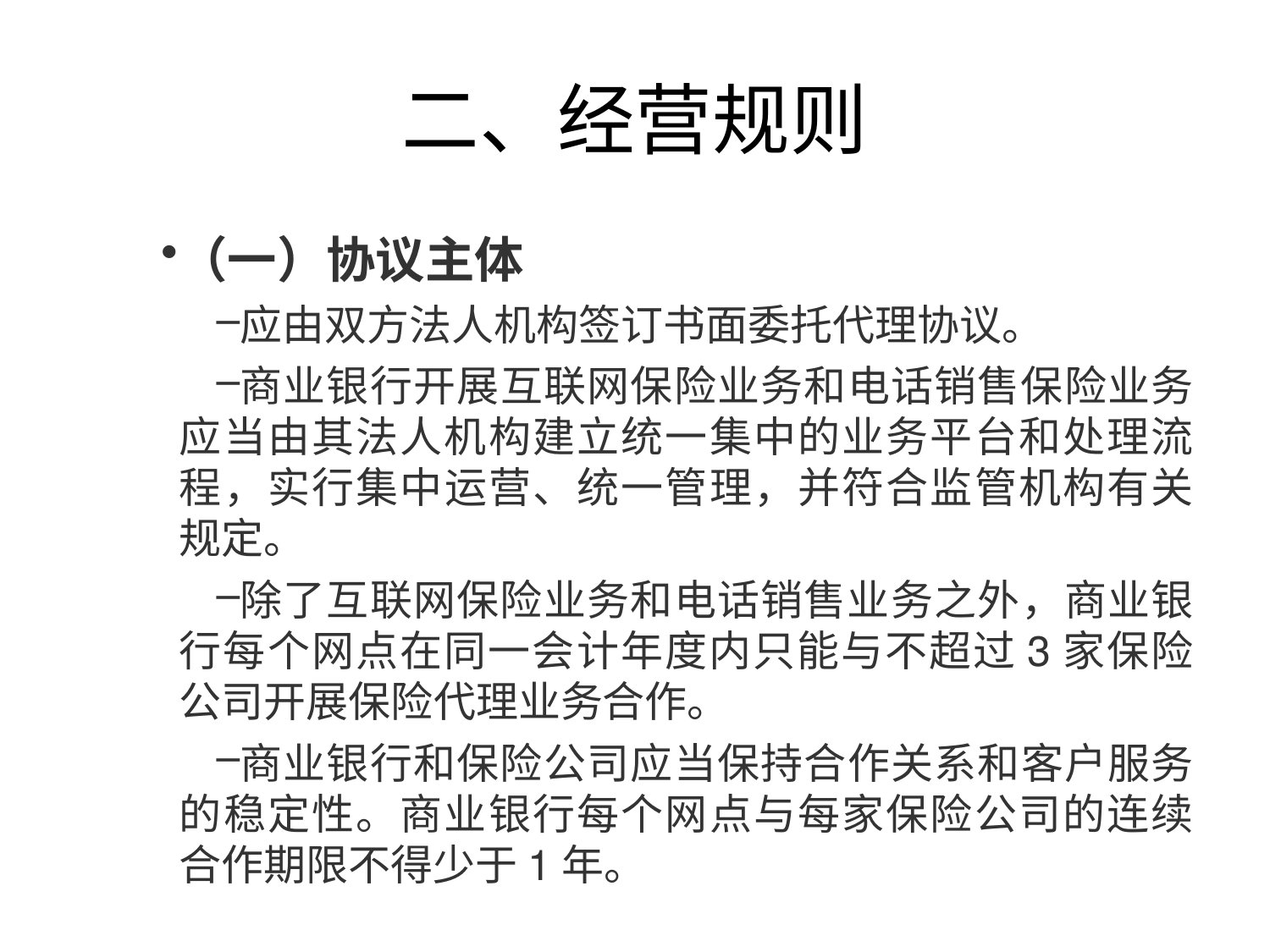

# 二、经营规则
（一）协议主体
应由双方法人机构签订书面委托代理协议。
商业银行开展互联网保险业务和电话销售保险业务应当由其法人机构建立统一集中的业务平台和处理流程，实行集中运营、统一管理，并符合监管机构有关规定。
除了互联网保险业务和电话销售业务之外，商业银行每个网点在同一会计年度内只能与不超过3家保险公司开展保险代理业务合作。
商业银行和保险公司应当保持合作关系和客户服务的稳定性。商业银行每个网点与每家保险公司的连续合作期限不得少于1年。